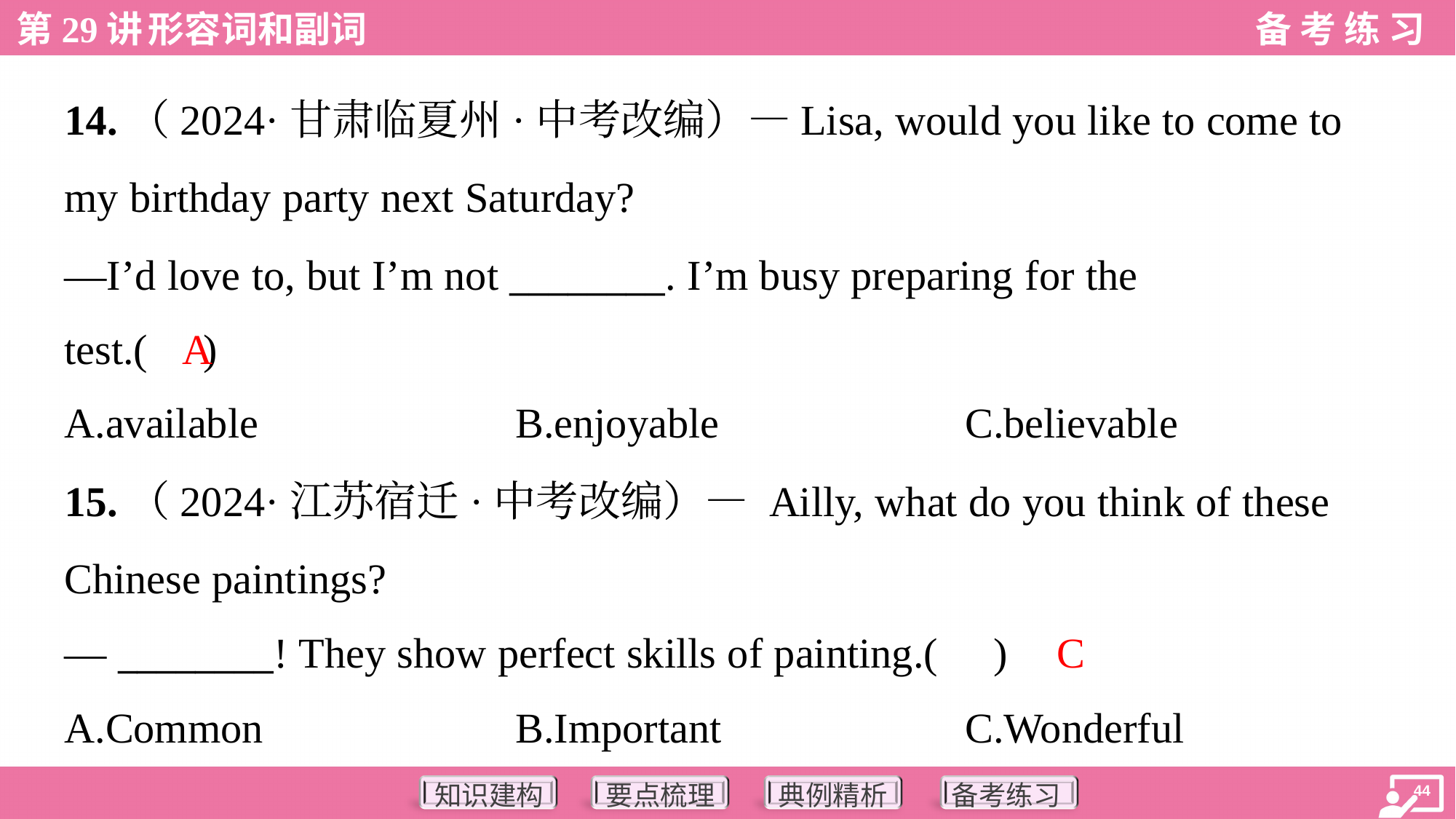

14.（2024·甘肃临夏州·中考改编）—Lisa, would you like to come to
my birthday party next Saturday?
—I’d love to, but I’m not ________. I’m busy preparing for the
test.(     )
A
A.available	B.enjoyable	C.believable
15.（2024·江苏宿迁·中考改编）— Ailly, what do you think of these
Chinese paintings?
— ________! They show perfect skills of painting.(     )
C
A.Common	B.Important	C.Wonderful